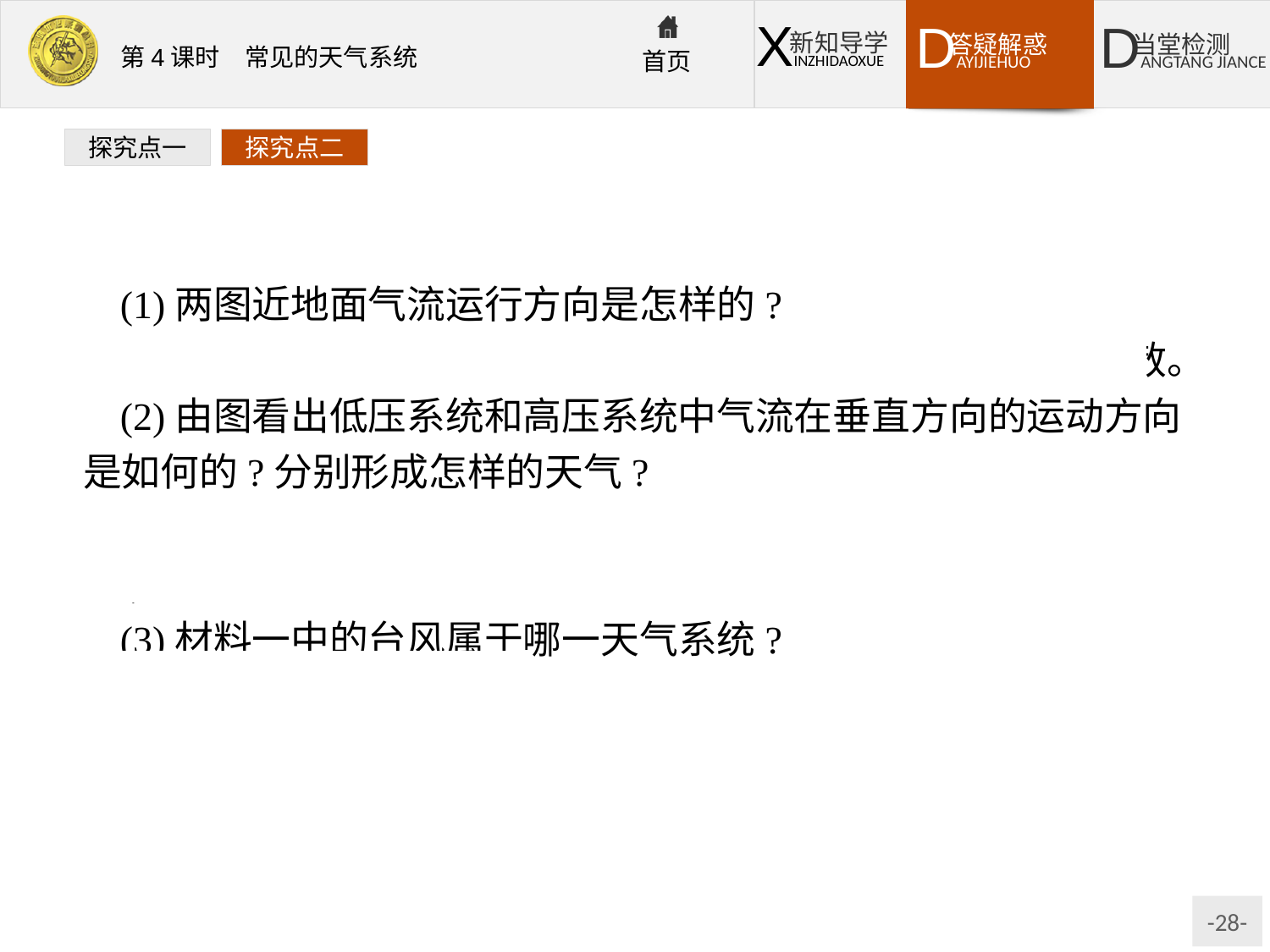

探究点一
探究点二
(1)两图近地面气流运行方向是怎样的?
提示:低压系统:逆时针方向辐合;高压系统:顺时针方向辐散。
(2)由图看出低压系统和高压系统中气流在垂直方向的运动方向是如何的?分别形成怎样的天气?
提示:低压系统:气流上升,形成阴雨天气;高压系统:气流下沉,形成晴朗干燥的天气。
(3)材料一中的台风属于哪一天气系统?
提示:属于低压系统。